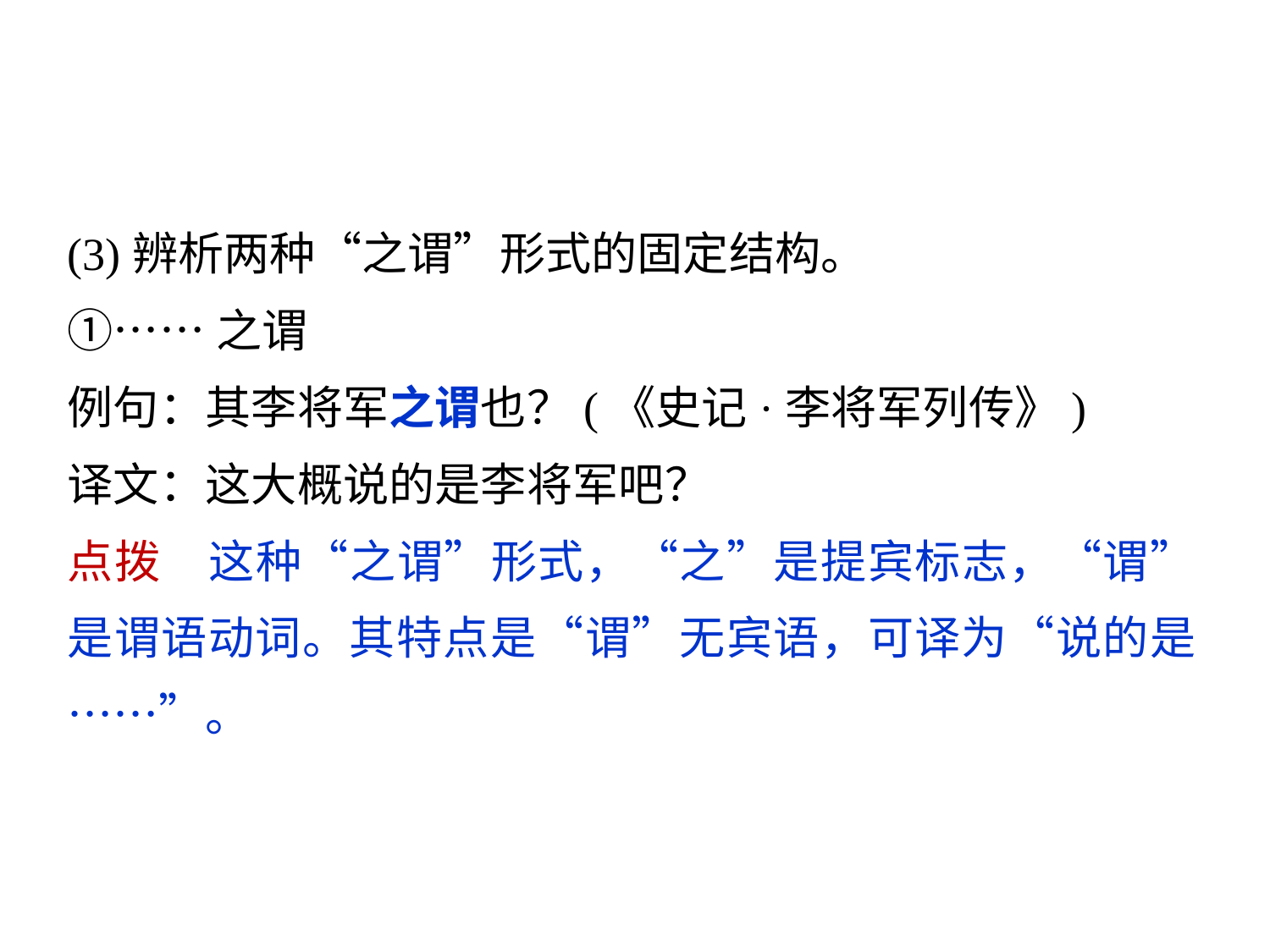

(3)辨析两种“之谓”形式的固定结构。
①……之谓
例句：其李将军之谓也？(《史记·李将军列传》)
译文：这大概说的是李将军吧？
点拨　这种“之谓”形式，“之”是提宾标志，“谓”是谓语动词。其特点是“谓”无宾语，可译为“说的是……”。